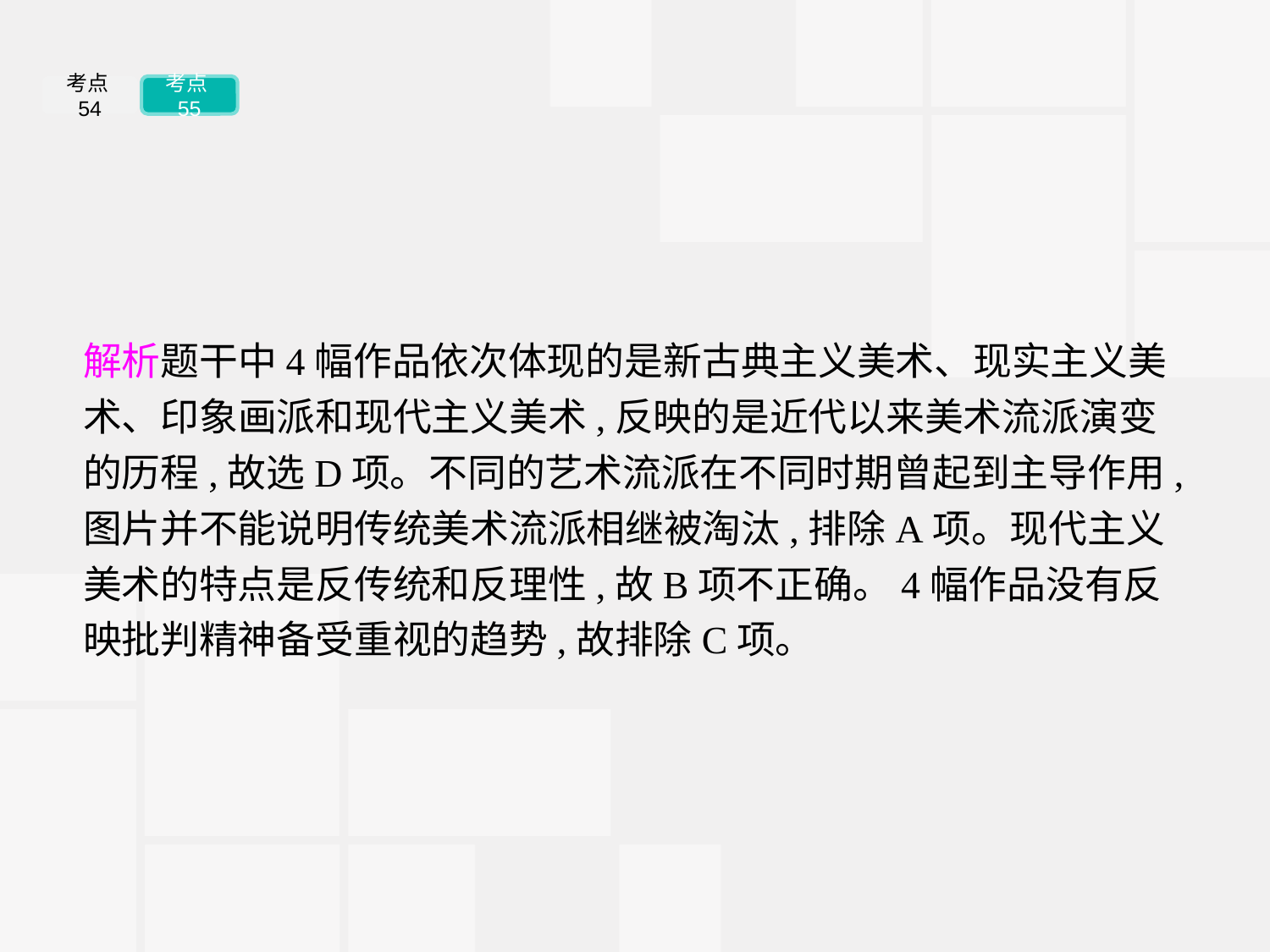

考点54
考点55
解析题干中4幅作品依次体现的是新古典主义美术、现实主义美术、印象画派和现代主义美术,反映的是近代以来美术流派演变的历程,故选D项。不同的艺术流派在不同时期曾起到主导作用,图片并不能说明传统美术流派相继被淘汰,排除A项。现代主义美术的特点是反传统和反理性,故B项不正确。4幅作品没有反映批判精神备受重视的趋势,故排除C项。